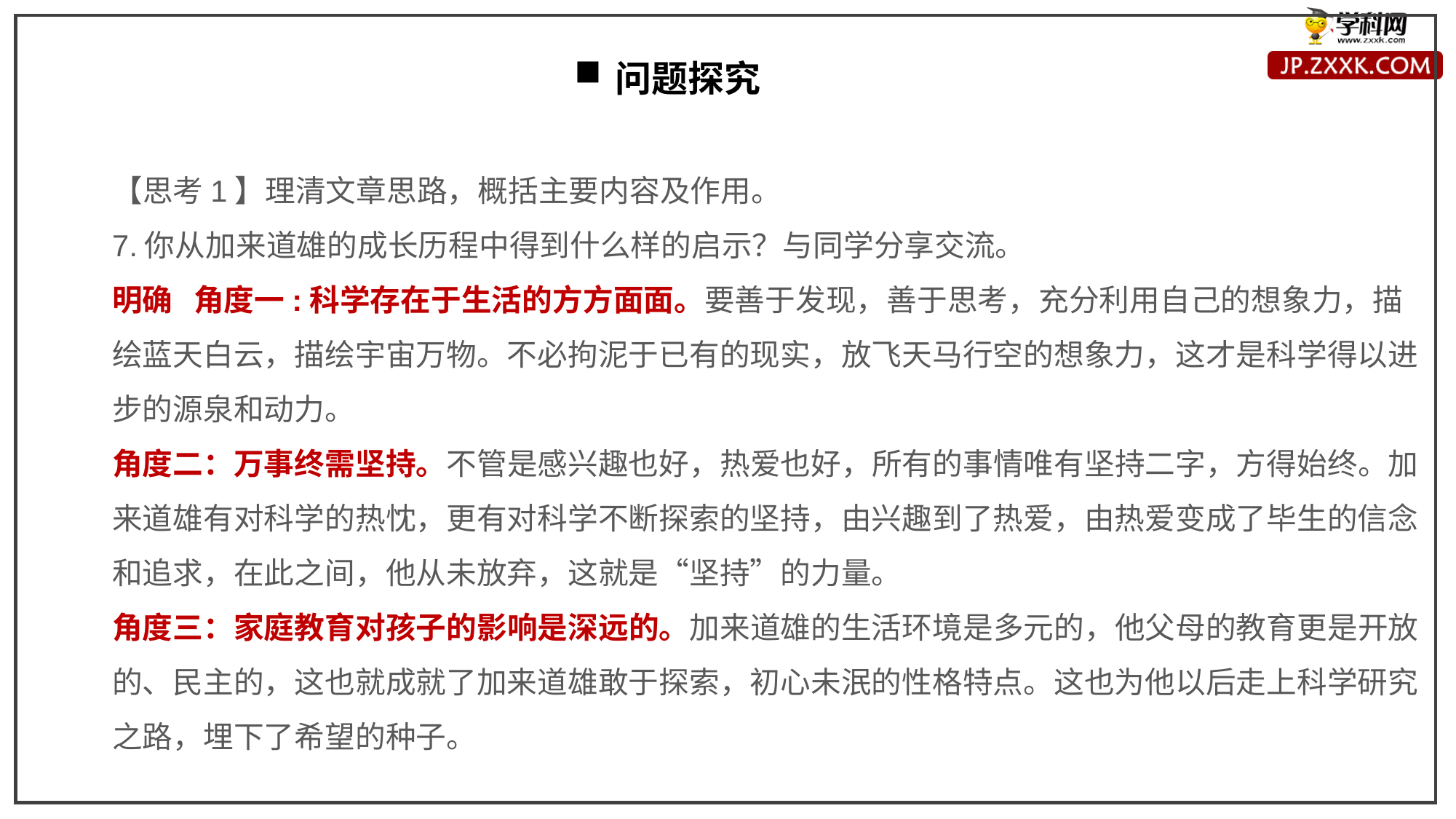

问题探究
【思考1】理清文章思路，概括主要内容及作用。
7.你从加来道雄的成长历程中得到什么样的启示？与同学分享交流。
明确   角度一:科学存在于生活的方方面面。要善于发现，善于思考，充分利用自己的想象力，描绘蓝天白云，描绘宇宙万物。不必拘泥于已有的现实，放飞天马行空的想象力，这才是科学得以进步的源泉和动力。
角度二：万事终需坚持。不管是感兴趣也好，热爱也好，所有的事情唯有坚持二字，方得始终。加来道雄有对科学的热忱，更有对科学不断探索的坚持，由兴趣到了热爱，由热爱变成了毕生的信念和追求，在此之间，他从未放弃，这就是“坚持”的力量。
角度三：家庭教育对孩子的影响是深远的。加来道雄的生活环境是多元的，他父母的教育更是开放的、民主的，这也就成就了加来道雄敢于探索，初心未泯的性格特点。这也为他以后走上科学研究之路，埋下了希望的种子。